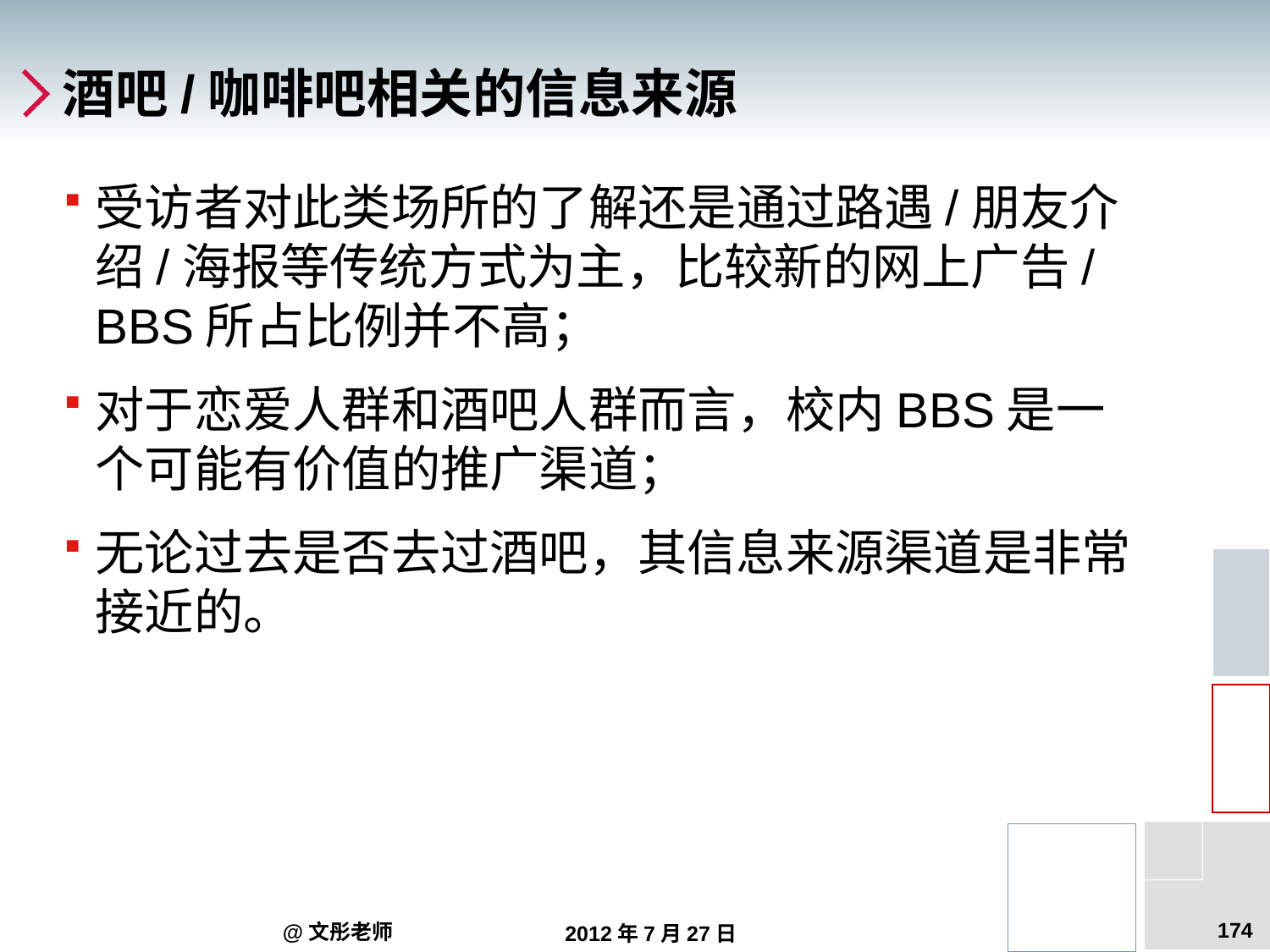

# 酒吧/咖啡吧相关的信息来源
受访者对此类场所的了解还是通过路遇/朋友介绍/海报等传统方式为主，比较新的网上广告/BBS所占比例并不高；
对于恋爱人群和酒吧人群而言，校内BBS是一个可能有价值的推广渠道；
无论过去是否去过酒吧，其信息来源渠道是非常接近的。
174
@文彤老师

2012年7月27日